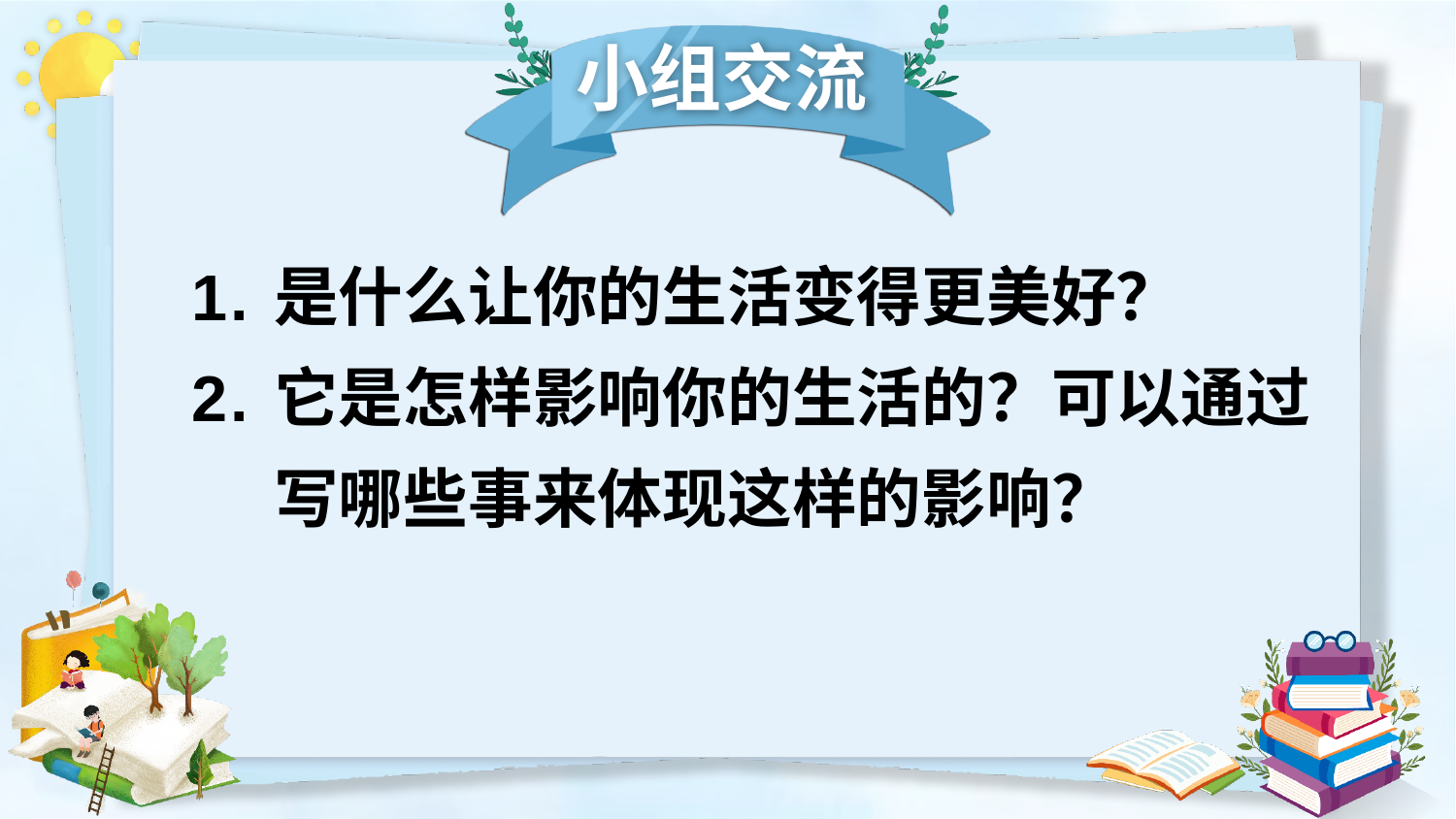

小组交流
是什么让你的生活变得更美好？
它是怎样影响你的生活的？可以通过写哪些事来体现这样的影响？